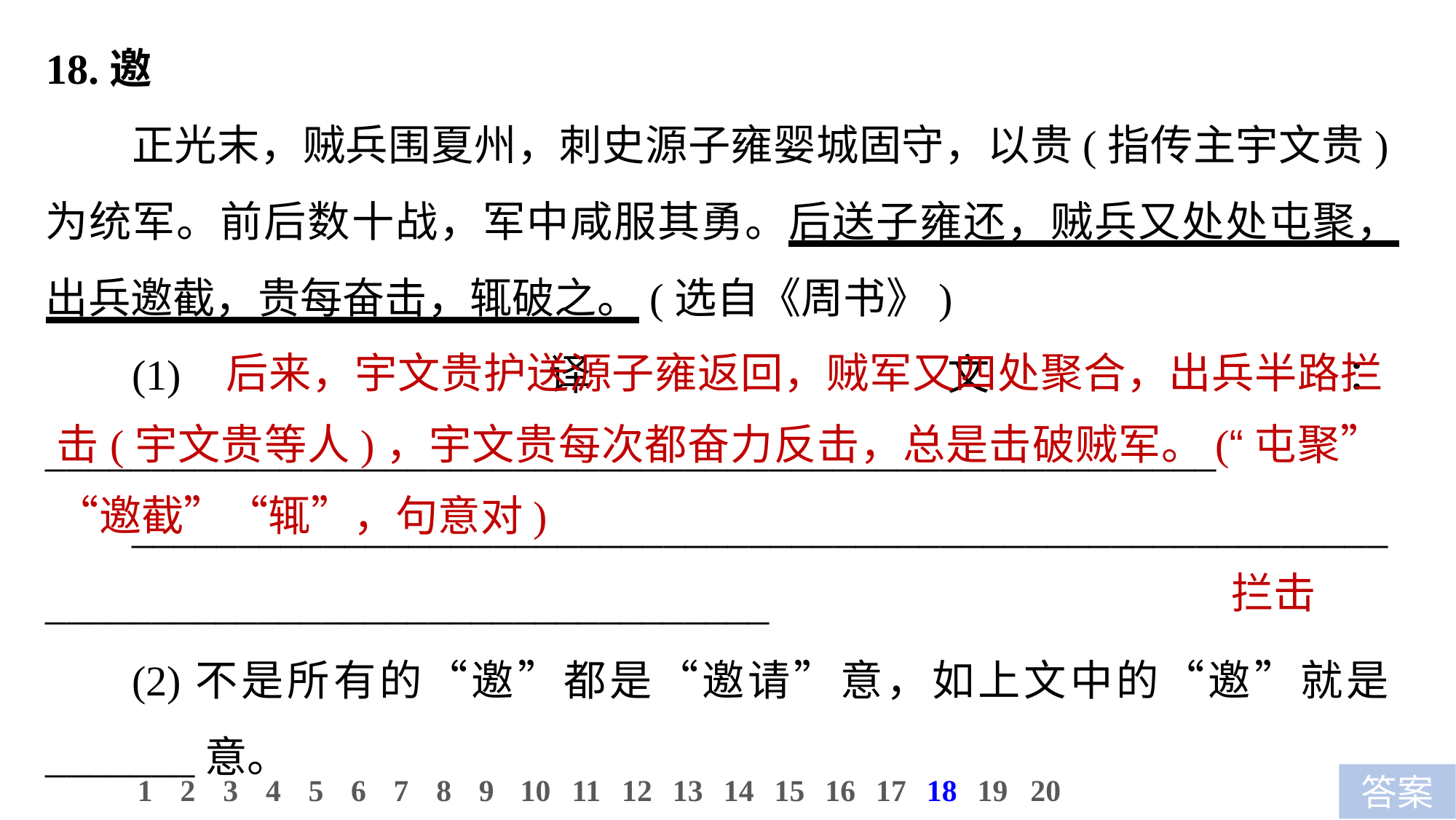

18.邀
正光末，贼兵围夏州，刺史源子雍婴城固守，以贵(指传主宇文贵)为统军。前后数十战，军中咸服其勇。后送子雍还，贼兵又处处屯聚，出兵邀截，贵每奋击，辄破之。(选自《周书》)
(1)译文：_______________________________________________________
_____________________________________________________________________________________________
(2)不是所有的“邀”都是“邀请”意，如上文中的“邀”就是_______意。
                后来，宇文贵护送源子雍返回，贼军又四处聚合，出兵半路拦击(宇文贵等人)，宇文贵每次都奋力反击，总是击破贼军。(“屯聚”“邀截”“辄”，句意对)
拦击
10
1
2
3
4
5
6
7
8
9
11
12
13
14
15
16
17
18
19
20
答案